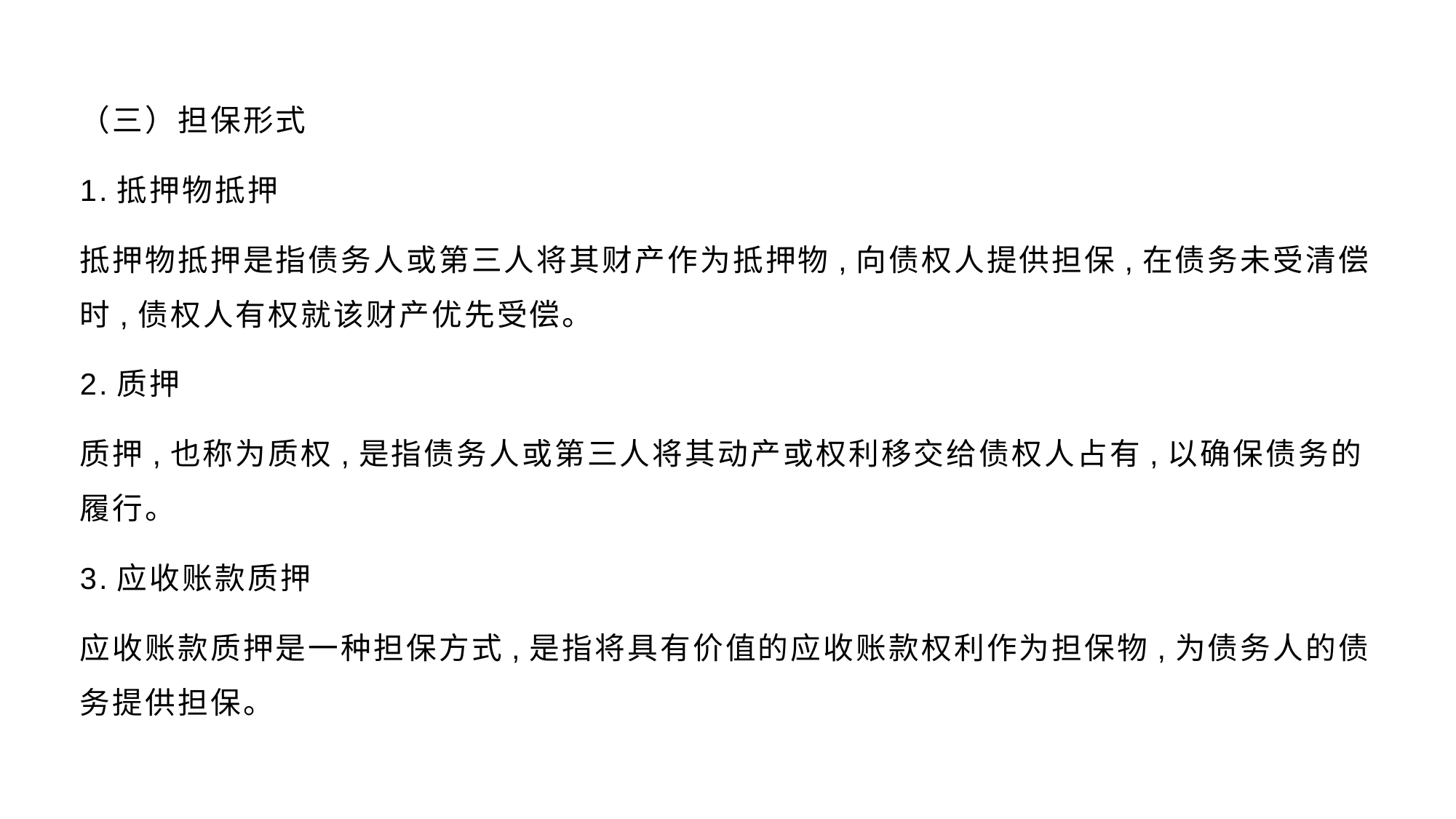

（三）担保形式
1.抵押物抵押
抵押物抵押是指债务人或第三人将其财产作为抵押物,向债权人提供担保,在债务未受清偿时,债权人有权就该财产优先受偿。
2.质押
质押,也称为质权,是指债务人或第三人将其动产或权利移交给债权人占有,以确保债务的履行。
3.应收账款质押
应收账款质押是一种担保方式,是指将具有价值的应收账款权利作为担保物,为债务人的债务提供担保。